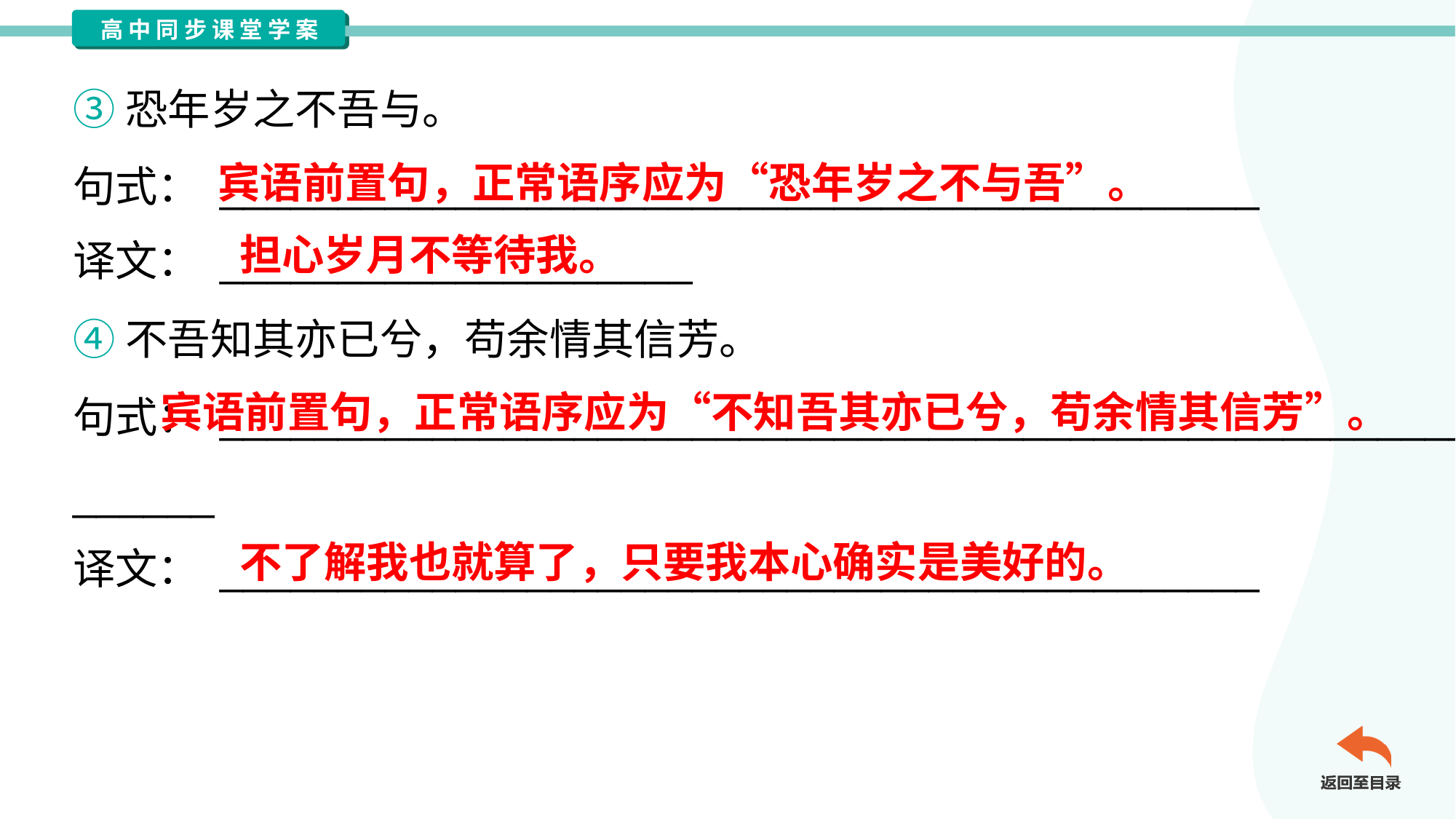

③恐年岁之不吾与。
句式： ____________________________________________
译文： ____________________
宾语前置句，正常语序应为“恐年岁之不与吾”。
担心岁月不等待我。
④不吾知其亦已兮，苟余情其信芳。
句式： ______________________________________________________
______
译文： ____________________________________________
        宾语前置句，正常语序应为“不知吾其亦已兮，苟余情其信芳”。
不了解我也就算了，只要我本心确实是美好的。